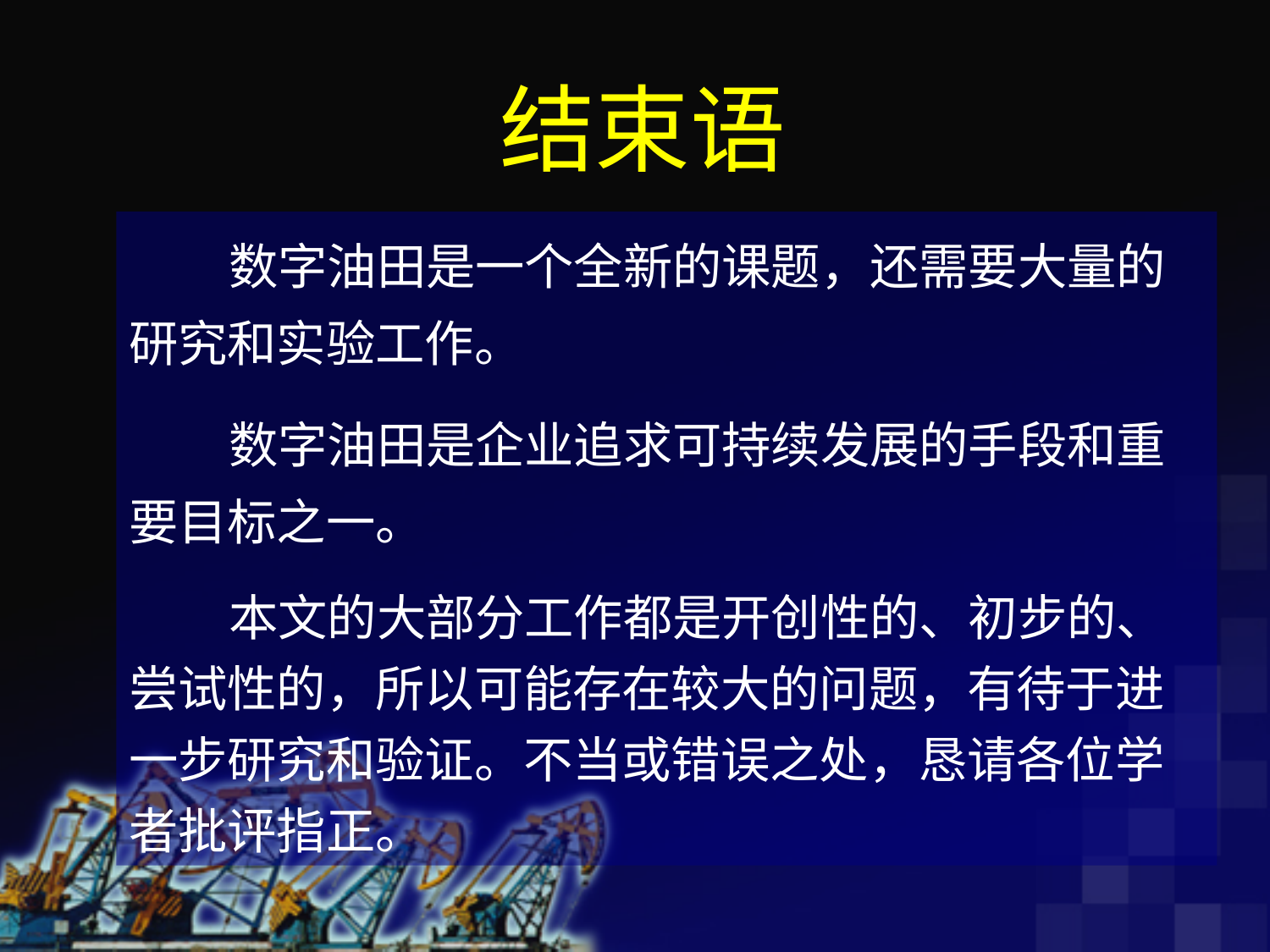

结束语
        数字油田是一个全新的课题，还需要大量的研究和实验工作。
        数字油田是企业追求可持续发展的手段和重要目标之一。
        本文的大部分工作都是开创性的、初步的、尝试性的，所以可能存在较大的问题，有待于进一步研究和验证。不当或错误之处，恳请各位学者批评指正。